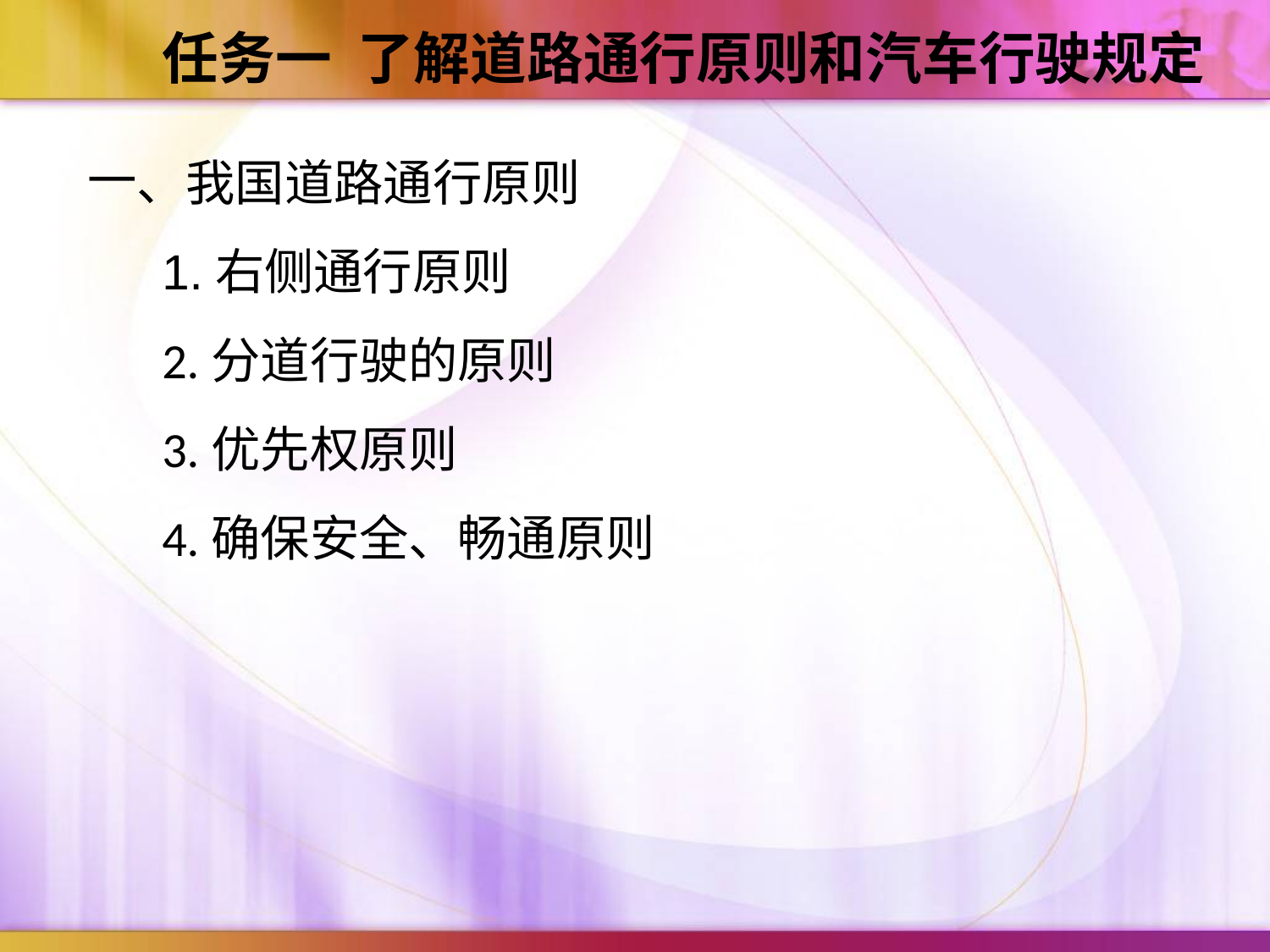

任务一  了解道路通行原则和汽车行驶规定
、我国道路通行原则
1.右侧通行原则
2.分道行驶的原则
3.优先权原则
4.确保安全、畅通原则